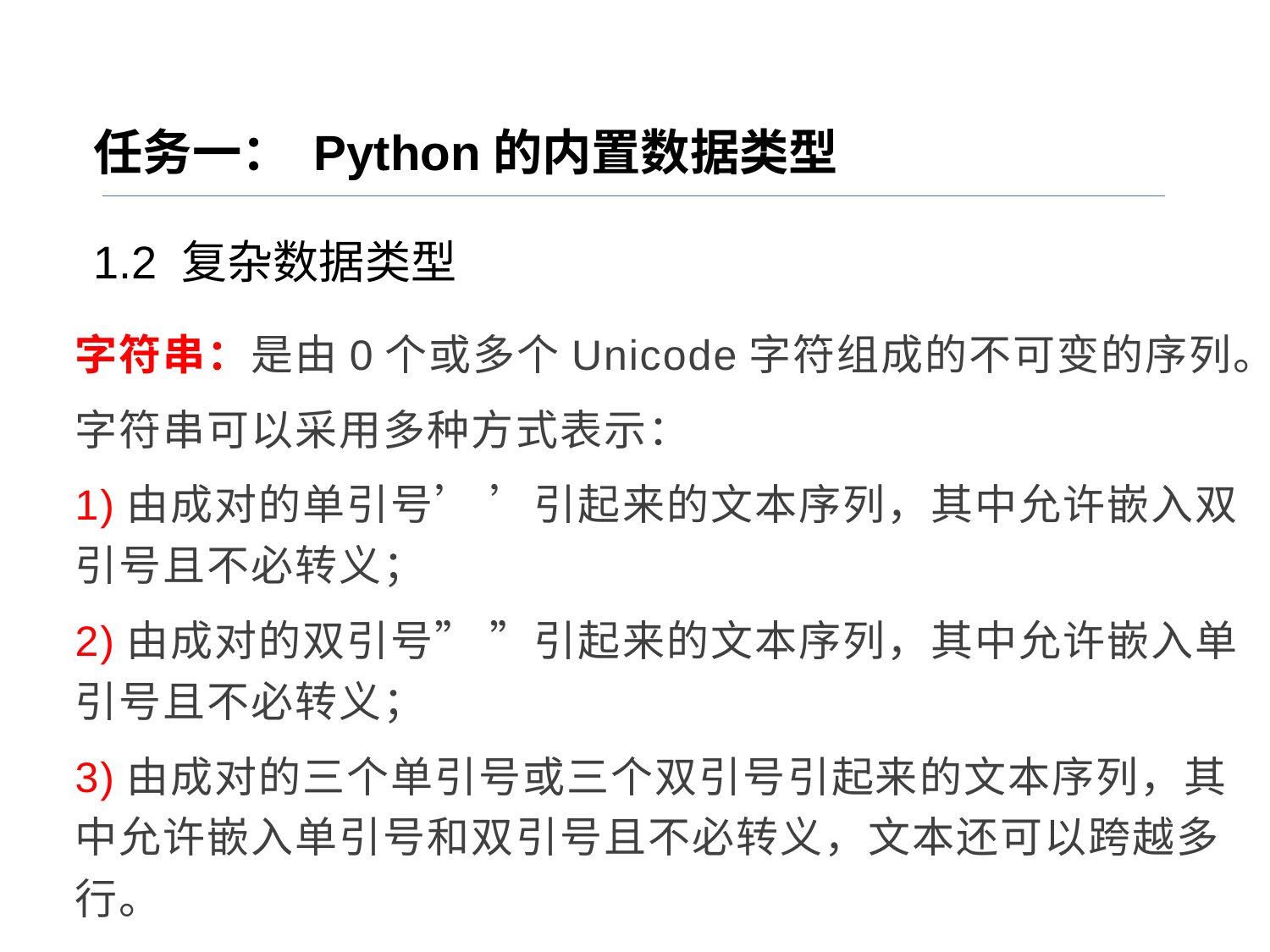

任务一： Python的内置数据类型
1.2 复杂数据类型
字符串：是由0个或多个Unicode字符组成的不可变的序列。
字符串可以采用多种方式表示：
1)由成对的单引号’ ’引起来的文本序列，其中允许嵌入双引号且不必转义；
2)由成对的双引号” ”引起来的文本序列，其中允许嵌入单引号且不必转义；
3)由成对的三个单引号或三个双引号引起来的文本序列，其中允许嵌入单引号和双引号且不必转义，文本还可以跨越多行。